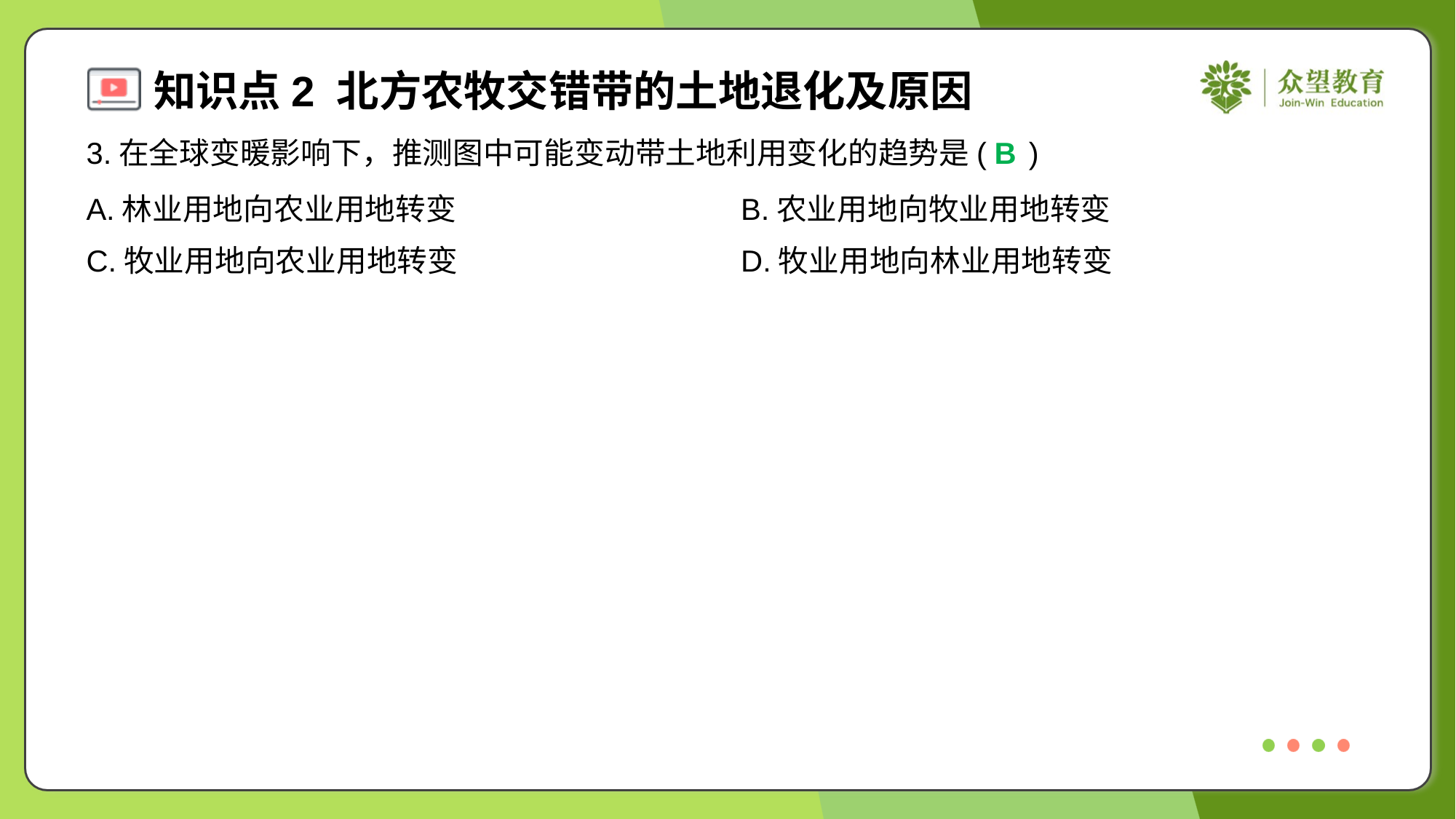

3.在全球变暖影响下，推测图中可能变动带土地利用变化的趋势是(     )
B
A.林业用地向农业用地转变	B.农业用地向牧业用地转变
C.牧业用地向农业用地转变	D.牧业用地向林业用地转变